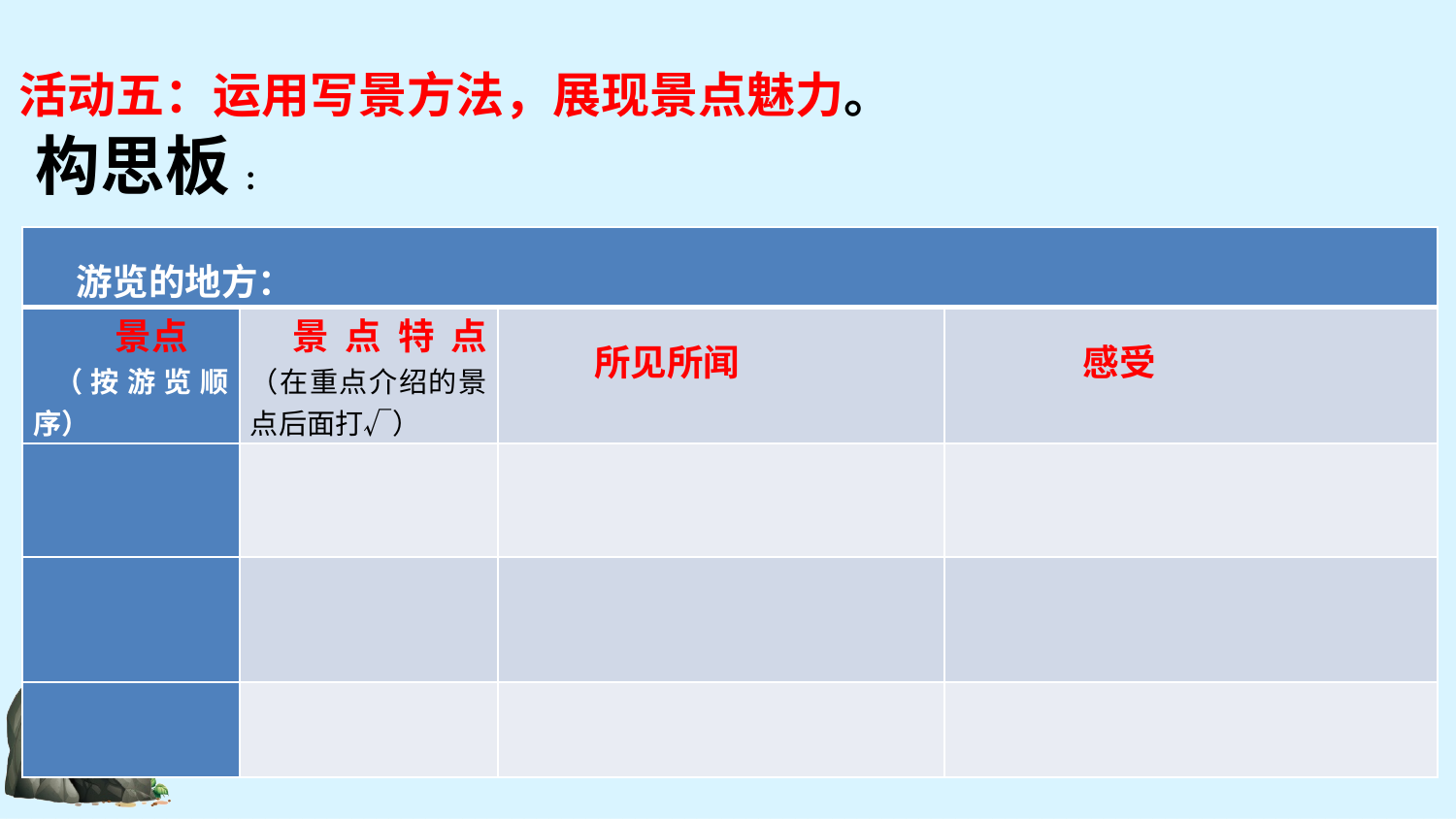

活动五：运用写景方法，展现景点魅力。

构思板:
| 游览的地方： |  |  |  |
| --- | --- | --- | --- |
| 景点 （按游览顺序） | 景点特点（在重点介绍的景点后面打√） | 所见所闻 | 感受 |
|  |  |  |  |
|  |  |  |  |
|  |  |  |  |